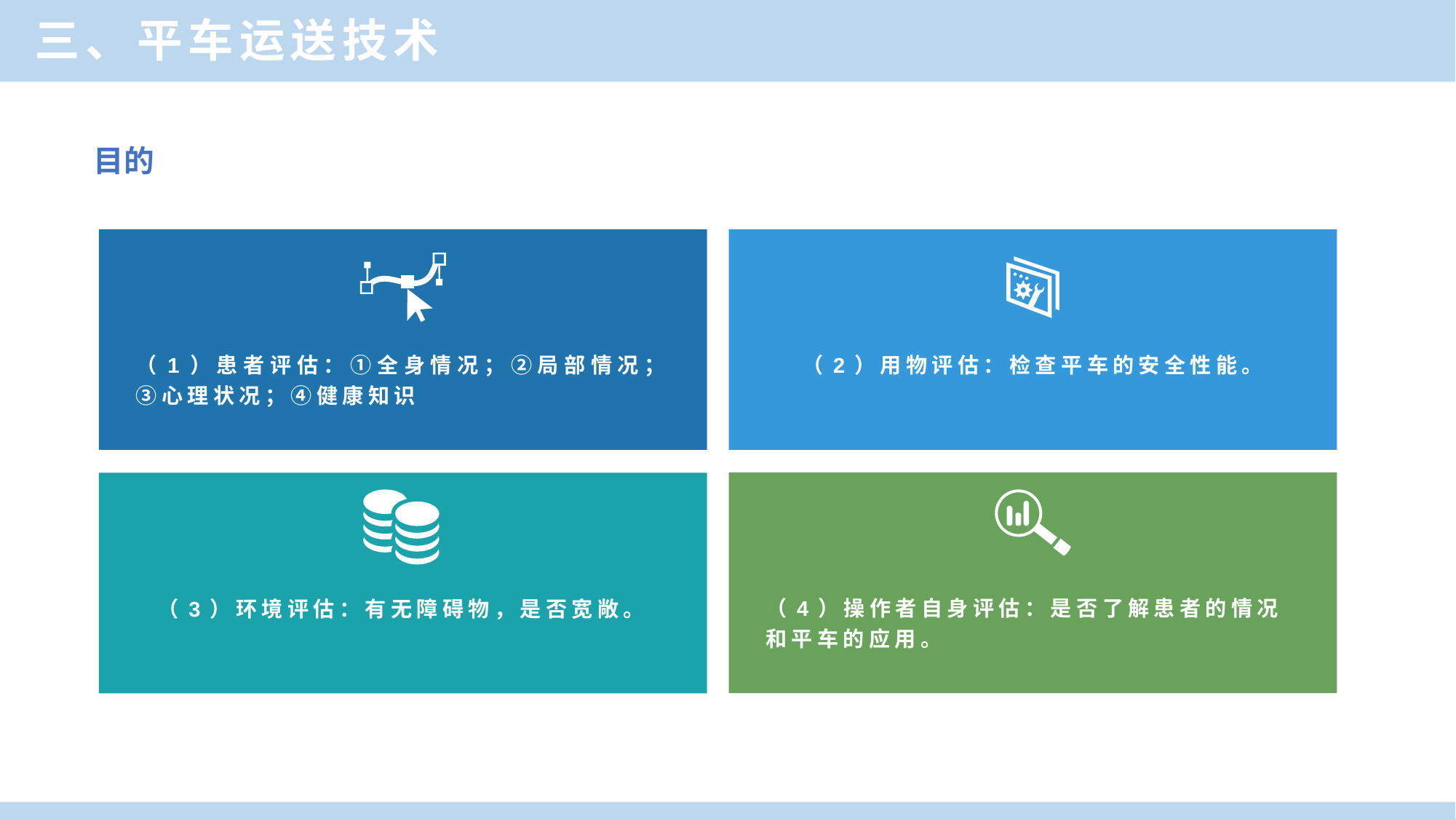

三、平车运送技术
目的

（1）患者评估：①全身情况；②局部情况；③心理状况；④健康知识
（2）用物评估：检查平车的安全性能。

（4）操作者自身评估：是否了解患者的情况和平车的应用。
（3）环境评估：有无障碍物，是否宽敞。